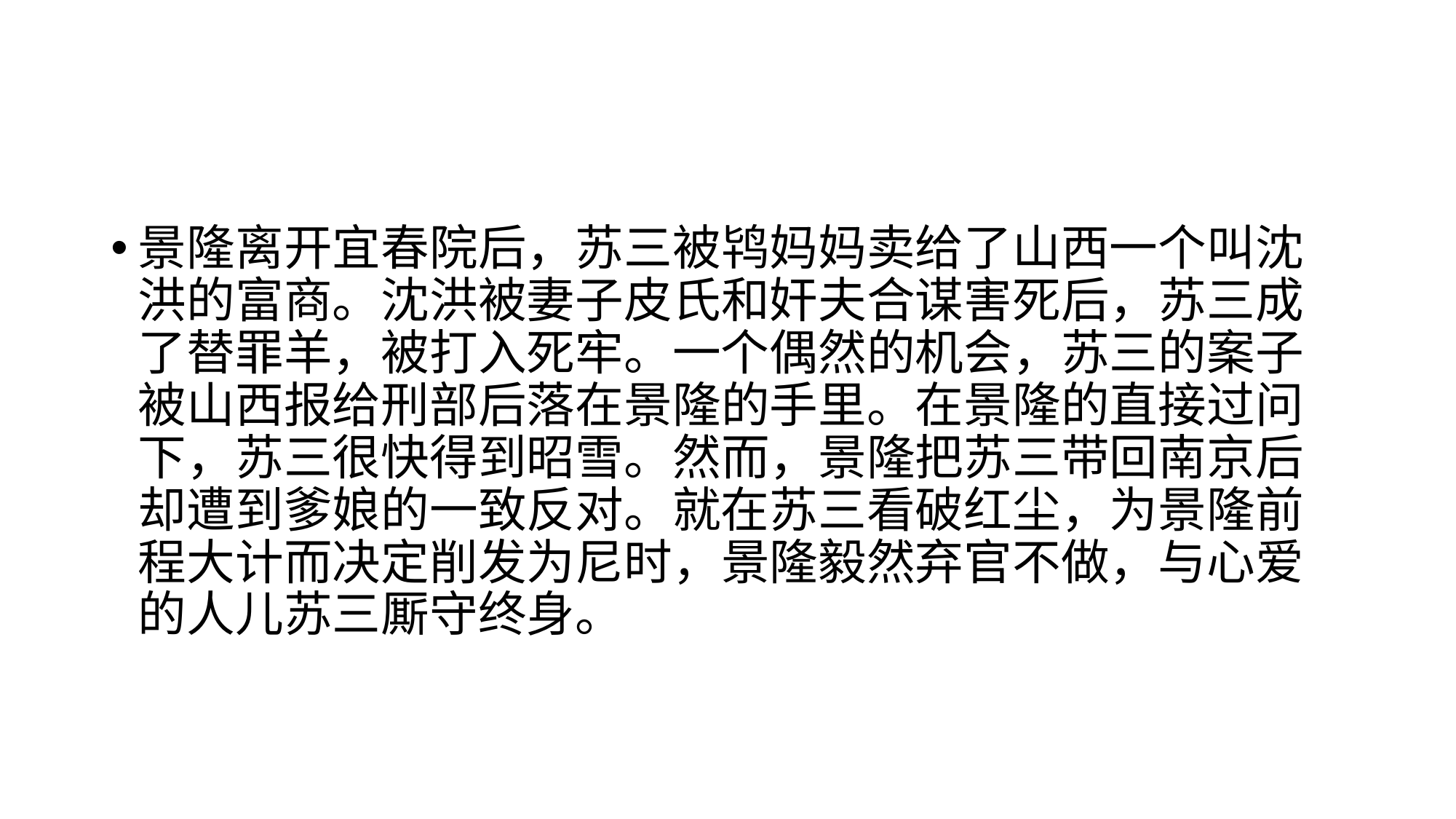

#
景隆离开宜春院后，苏三被鸨妈妈卖给了山西一个叫沈洪的富商。沈洪被妻子皮氏和奸夫合谋害死后，苏三成了替罪羊，被打入死牢。一个偶然的机会，苏三的案子被山西报给刑部后落在景隆的手里。在景隆的直接过问下，苏三很快得到昭雪。然而，景隆把苏三带回南京后却遭到爹娘的一致反对。就在苏三看破红尘，为景隆前程大计而决定削发为尼时，景隆毅然弃官不做，与心爱的人儿苏三厮守终身。